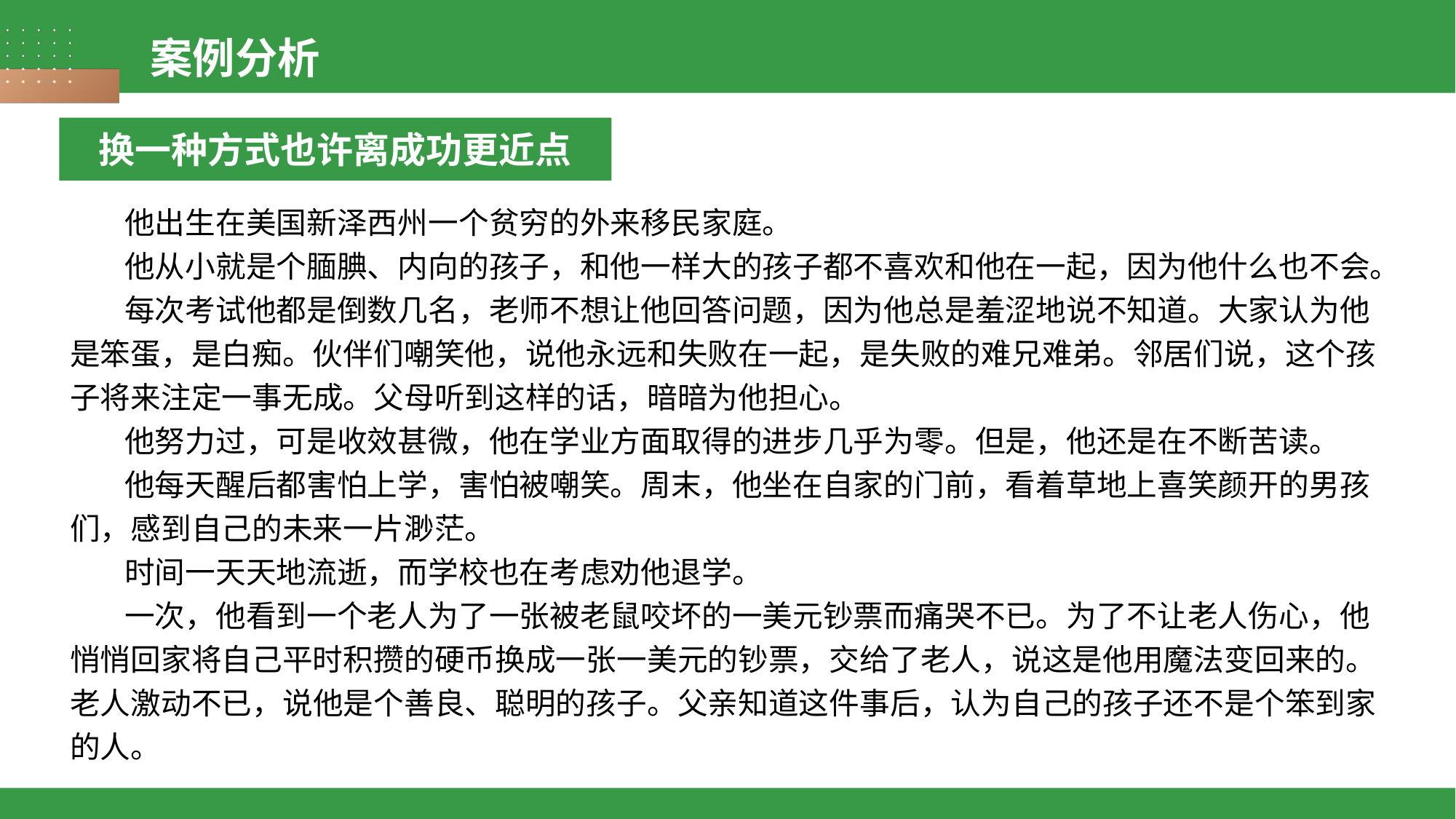

案例分析
换一种方式也许离成功更近点
他出生在美国新泽西州一个贫穷的外来移民家庭。
他从小就是个腼腆、内向的孩子，和他一样大的孩子都不喜欢和他在一起，因为他什么也不会。
每次考试他都是倒数几名，老师不想让他回答问题，因为他总是羞涩地说不知道。大家认为他是笨蛋，是白痴。伙伴们嘲笑他，说他永远和失败在一起，是失败的难兄难弟。邻居们说，这个孩子将来注定一事无成。父母听到这样的话，暗暗为他担心。
他努力过，可是收效甚微，他在学业方面取得的进步几乎为零。但是，他还是在不断苦读。
他每天醒后都害怕上学，害怕被嘲笑。周末，他坐在自家的门前，看着草地上喜笑颜开的男孩们，感到自己的未来一片渺茫。
时间一天天地流逝，而学校也在考虑劝他退学。
一次，他看到一个老人为了一张被老鼠咬坏的一美元钞票而痛哭不已。为了不让老人伤心，他悄悄回家将自己平时积攒的硬币换成一张一美元的钞票，交给了老人，说这是他用魔法变回来的。老人激动不已，说他是个善良、聪明的孩子。父亲知道这件事后，认为自己的孩子还不是个笨到家的人。